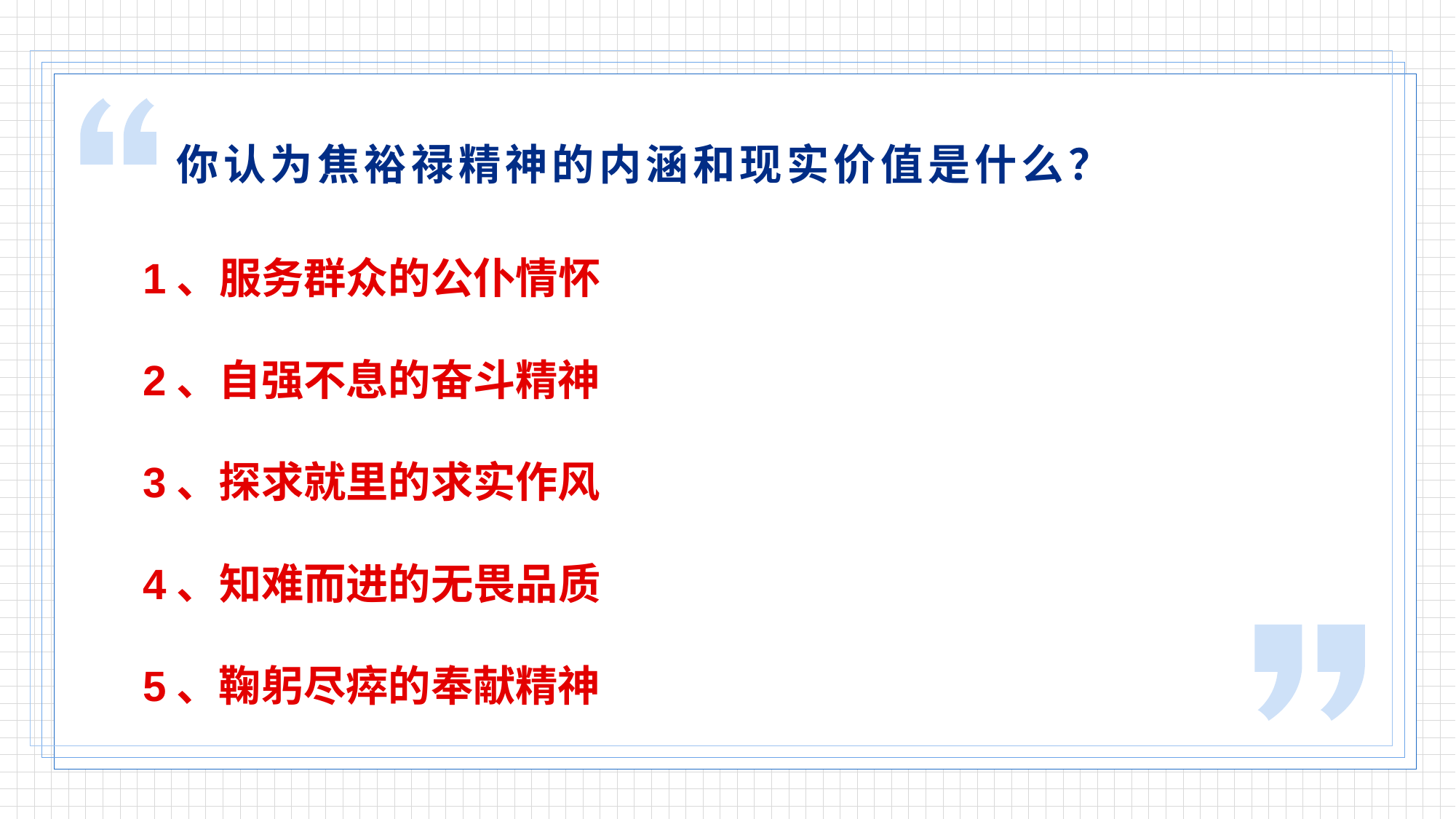

你认为焦裕禄精神的内涵和现实价值是什么？

1、服务群众的公仆情怀
2、自强不息的奋斗精神
3、探求就里的求实作风
4、知难而进的无畏品质
5、鞠躬尽瘁的奉献精神